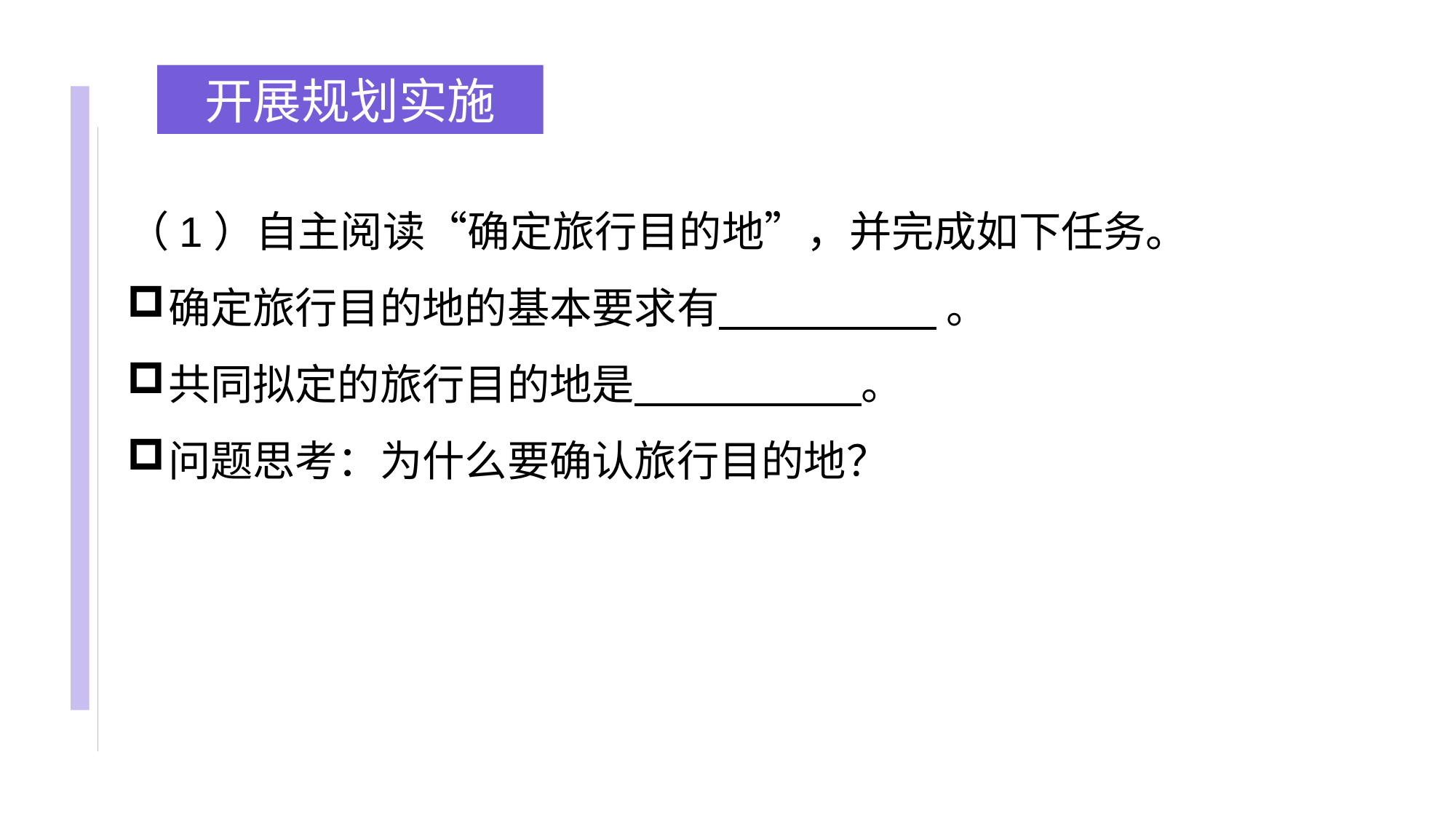

开展规划实施

（1）自主阅读“确定旅行目的地”，并完成如下任务。
确定旅行目的地的基本要求有                        。
共同拟定的旅行目的地是                        。
问题思考：为什么要确认旅行目的地？